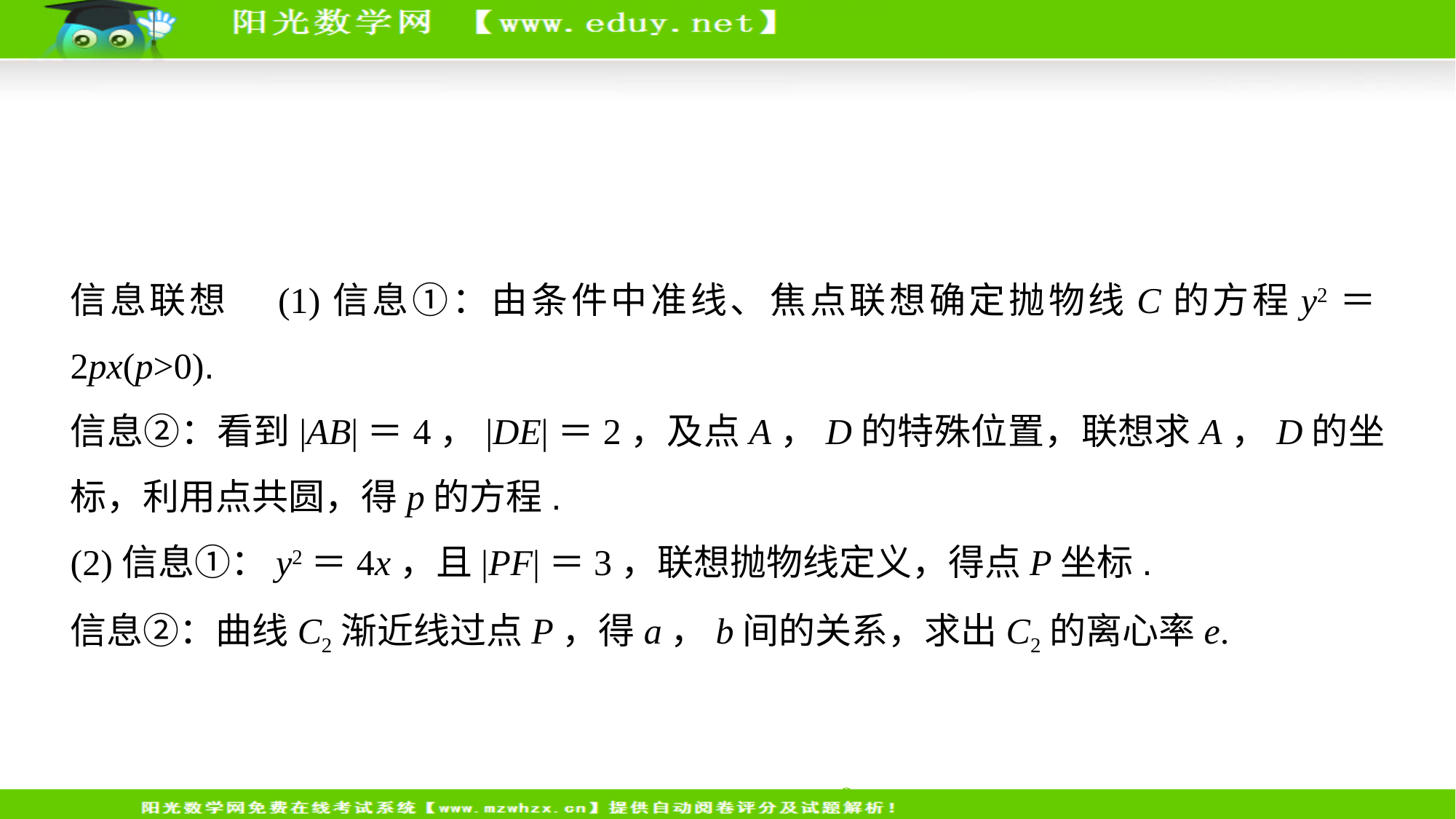

信息联想　(1)信息①：由条件中准线、焦点联想确定抛物线C的方程y2＝2px(p>0).
信息②：看到|AB|＝4，|DE|＝2，及点A，D的特殊位置，联想求A，D的坐标，利用点共圆，得p的方程.
(2)信息①：y2＝4x，且|PF|＝3，联想抛物线定义，得点P坐标.
信息②：曲线C2渐近线过点P，得a，b间的关系，求出C2的离心率e.